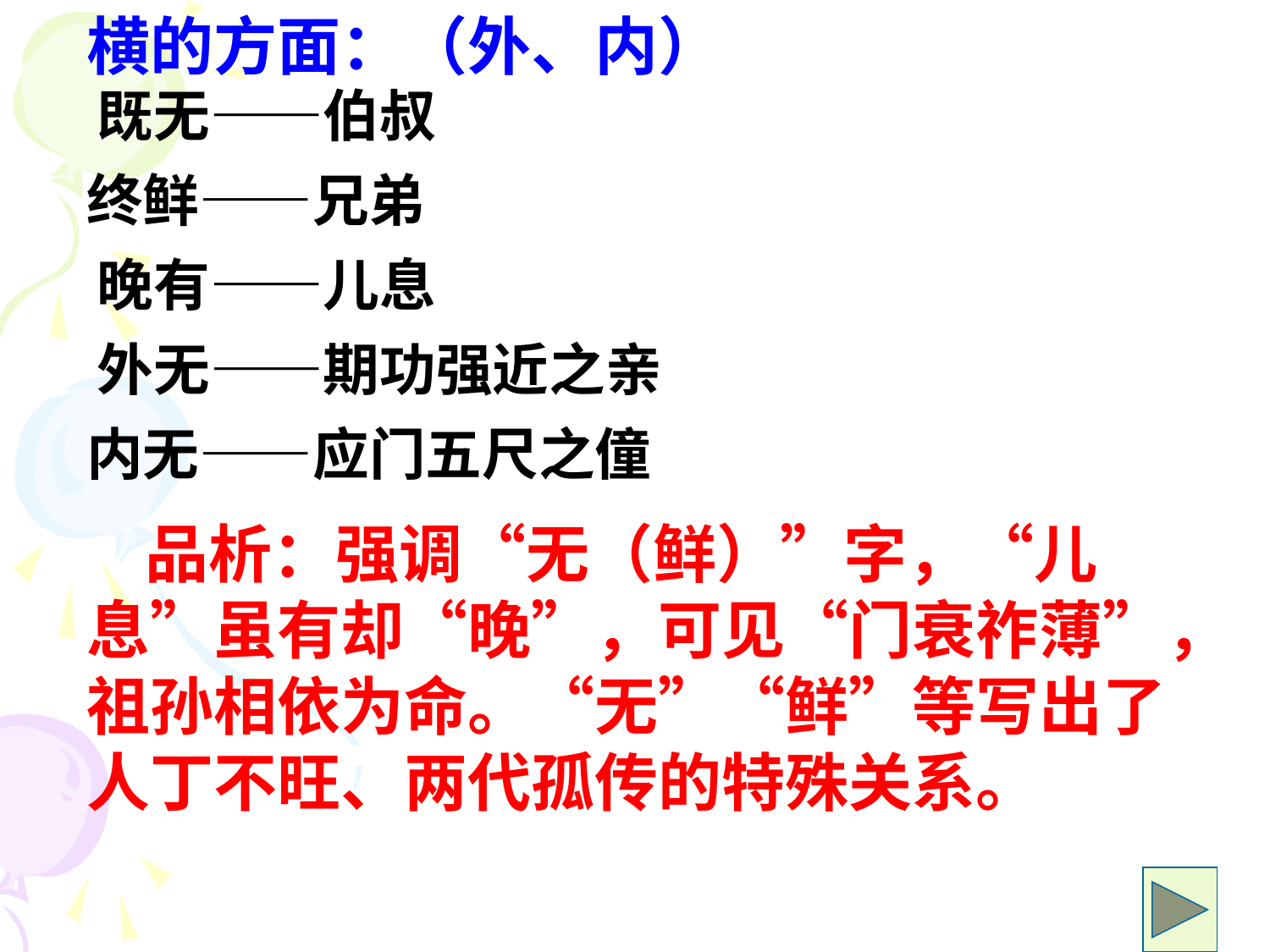

横的方面：（外、内）
既无——伯叔
终鲜——兄弟
晚有——儿息
外无——期功强近之亲
内无——应门五尺之僮
   品析：强调“无（鲜）”字，“儿息”虽有却“晚”，可见“门衰祚薄”，祖孙相依为命。“无”“鲜”等写出了人丁不旺、两代孤传的特殊关系。